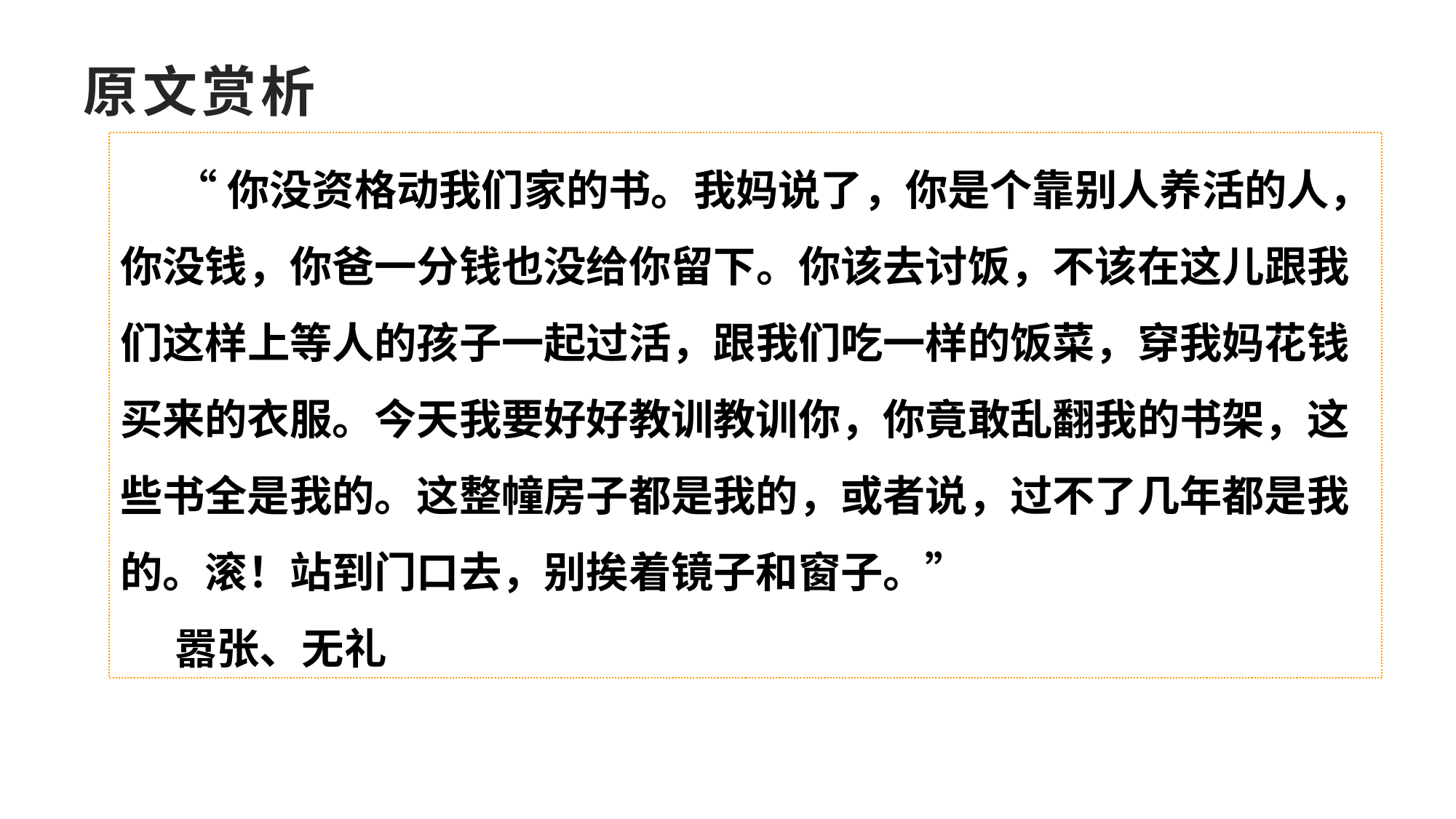

# 原文赏析
“你没资格动我们家的书。我妈说了，你是个靠别人养活的人，你没钱，你爸一分钱也没给你留下。你该去讨饭，不该在这儿跟我们这样上等人的孩子一起过活，跟我们吃一样的饭菜，穿我妈花钱买来的衣服。今天我要好好教训教训你，你竟敢乱翻我的书架，这些书全是我的。这整幢房子都是我的，或者说，过不了几年都是我的。滚！站到门口去，别挨着镜子和窗子。”
嚣张、无礼